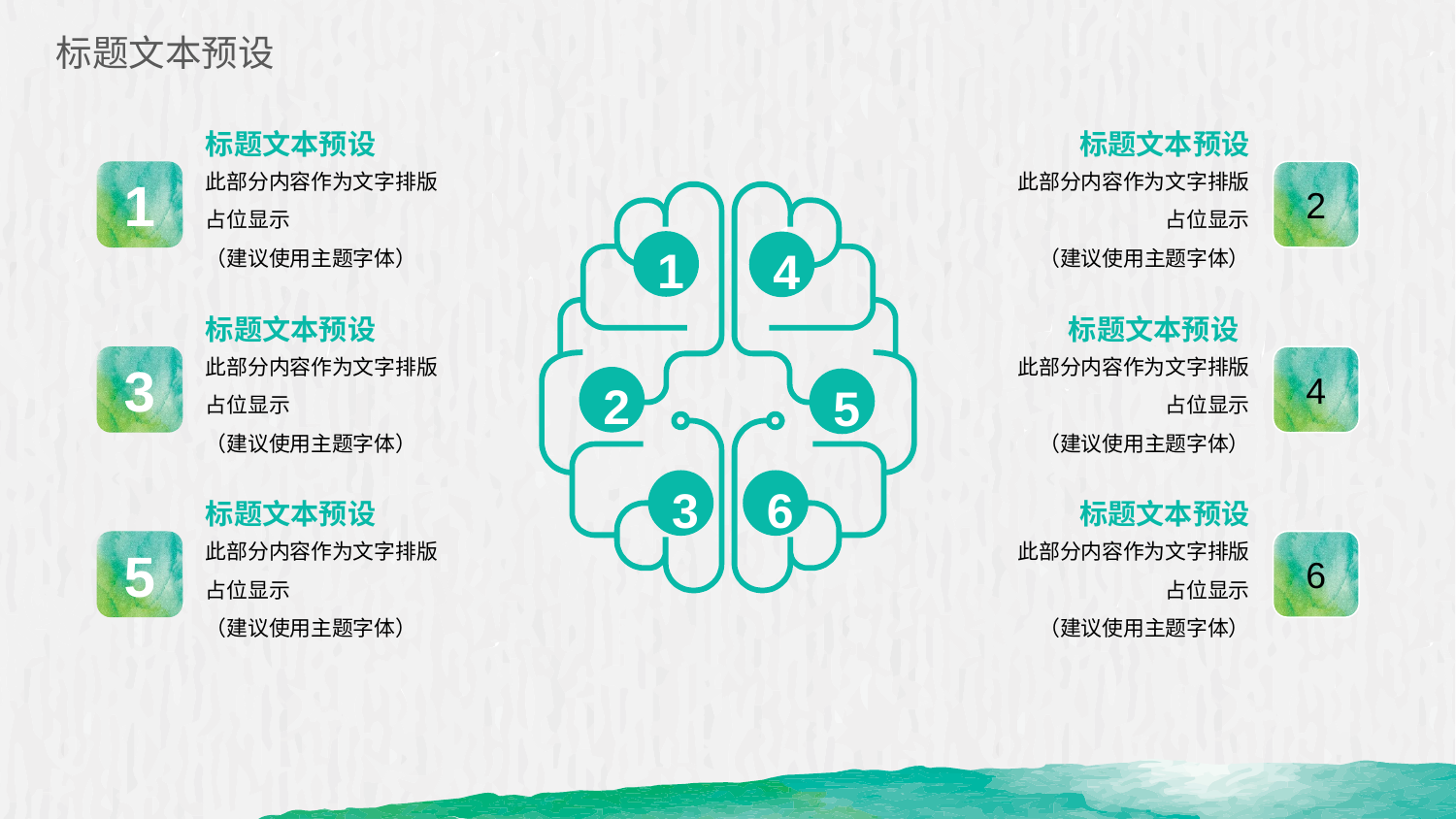

标题文本预设
标题文本预设
标题文本预设
1
2

1
4
2
5
3
6
此部分内容作为文字排版占位显示
（建议使用主题字体）
此部分内容作为文字排版占位显示
（建议使用主题字体）
标题文本预设
标题文本预设
3
4
此部分内容作为文字排版占位显示
（建议使用主题字体）
此部分内容作为文字排版占位显示
（建议使用主题字体）

标题文本预设
标题文本预设
5
6
此部分内容作为文字排版占位显示
（建议使用主题字体）
此部分内容作为文字排版占位显示
（建议使用主题字体）